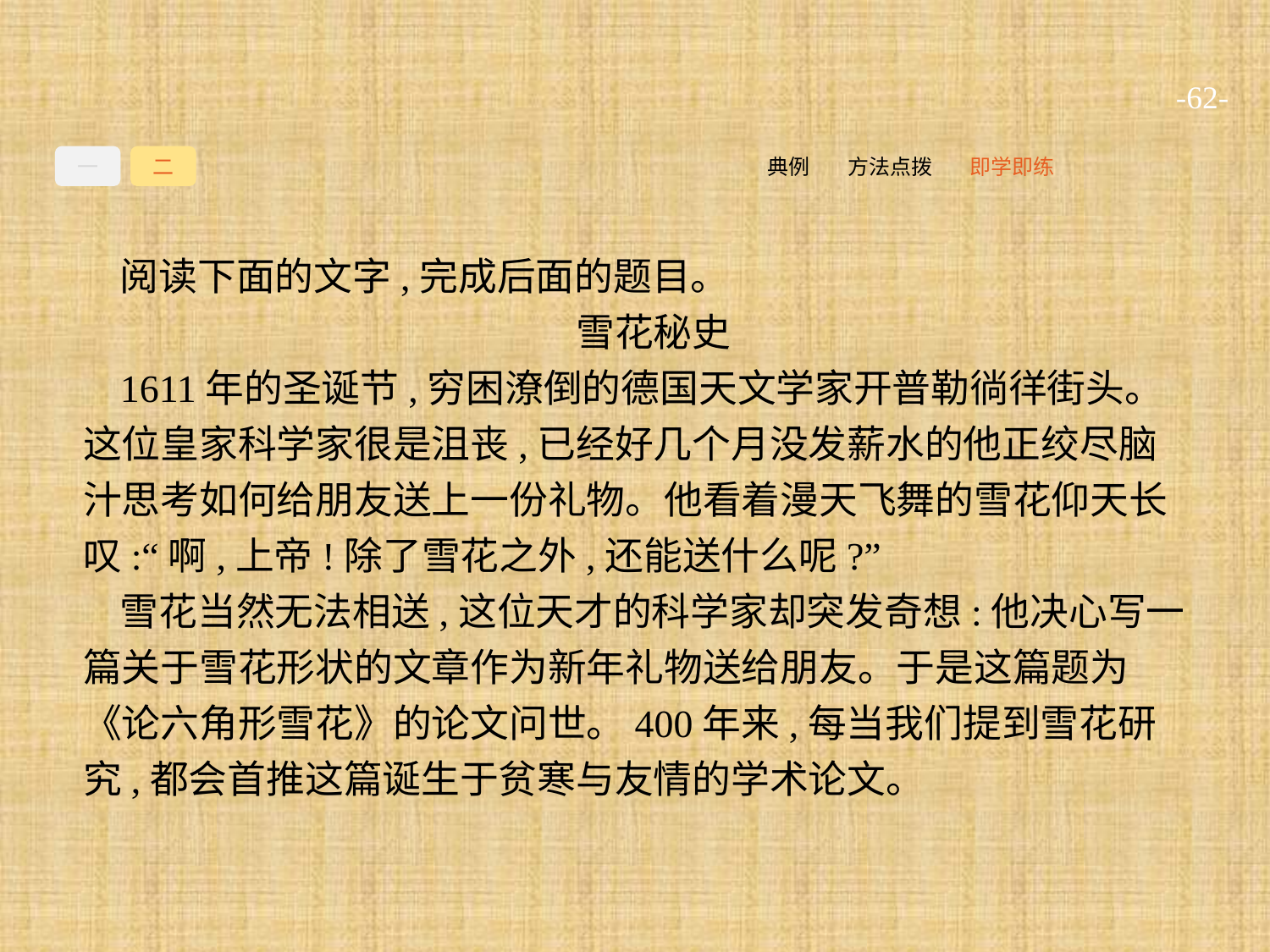

-62-
一
二
即学即练
方法点拨
典例
阅读下面的文字,完成后面的题目。
雪花秘史
1611年的圣诞节,穷困潦倒的德国天文学家开普勒徜徉街头。这位皇家科学家很是沮丧,已经好几个月没发薪水的他正绞尽脑汁思考如何给朋友送上一份礼物。他看着漫天飞舞的雪花仰天长叹:“啊,上帝!除了雪花之外,还能送什么呢?”
雪花当然无法相送,这位天才的科学家却突发奇想:他决心写一篇关于雪花形状的文章作为新年礼物送给朋友。于是这篇题为《论六角形雪花》的论文问世。400年来,每当我们提到雪花研究,都会首推这篇诞生于贫寒与友情的学术论文。